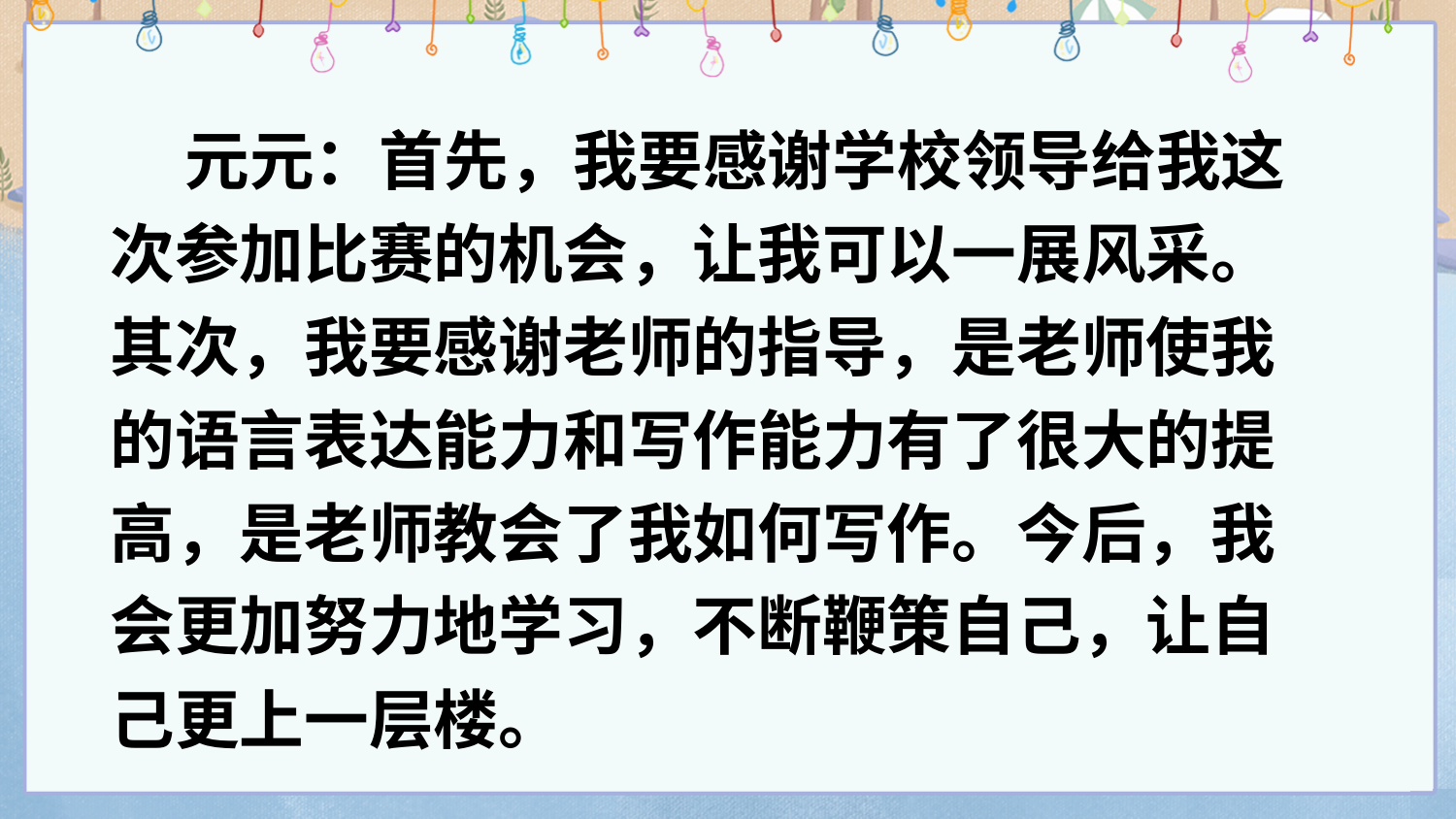

元元：首先，我要感谢学校领导给我这次参加比赛的机会，让我可以一展风采。其次，我要感谢老师的指导，是老师使我的语言表达能力和写作能力有了很大的提高，是老师教会了我如何写作。今后，我会更加努力地学习，不断鞭策自己，让自己更上一层楼。